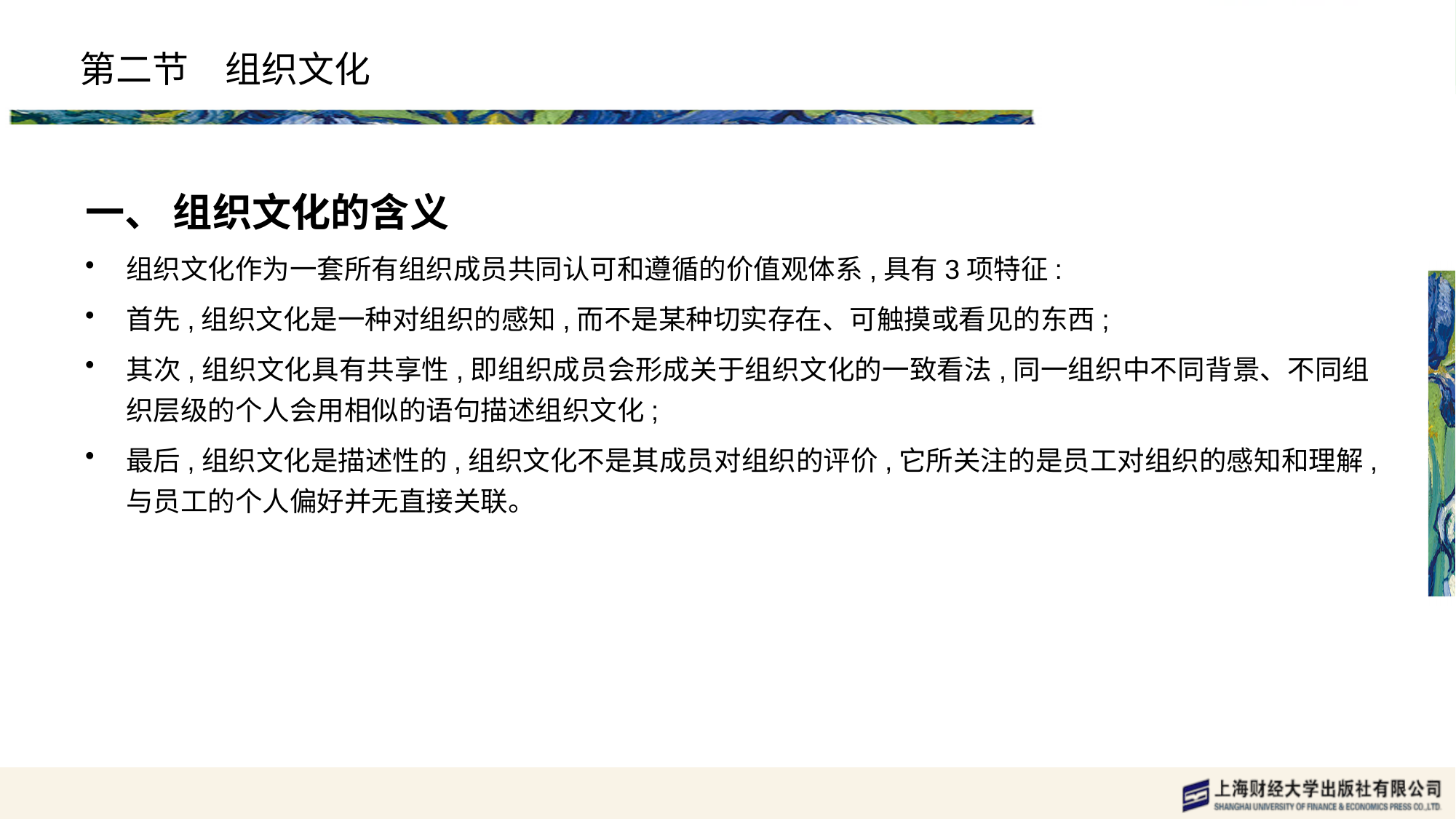

# 第二节　组织文化
一、 组织文化的含义
组织文化作为一套所有组织成员共同认可和遵循的价值观体系,具有3项特征:
首先,组织文化是一种对组织的感知,而不是某种切实存在、可触摸或看见的东西;
其次,组织文化具有共享性,即组织成员会形成关于组织文化的一致看法,同一组织中不同背景、不同组织层级的个人会用相似的语句描述组织文化;
最后,组织文化是描述性的,组织文化不是其成员对组织的评价,它所关注的是员工对组织的感知和理解,与员工的个人偏好并无直接关联。